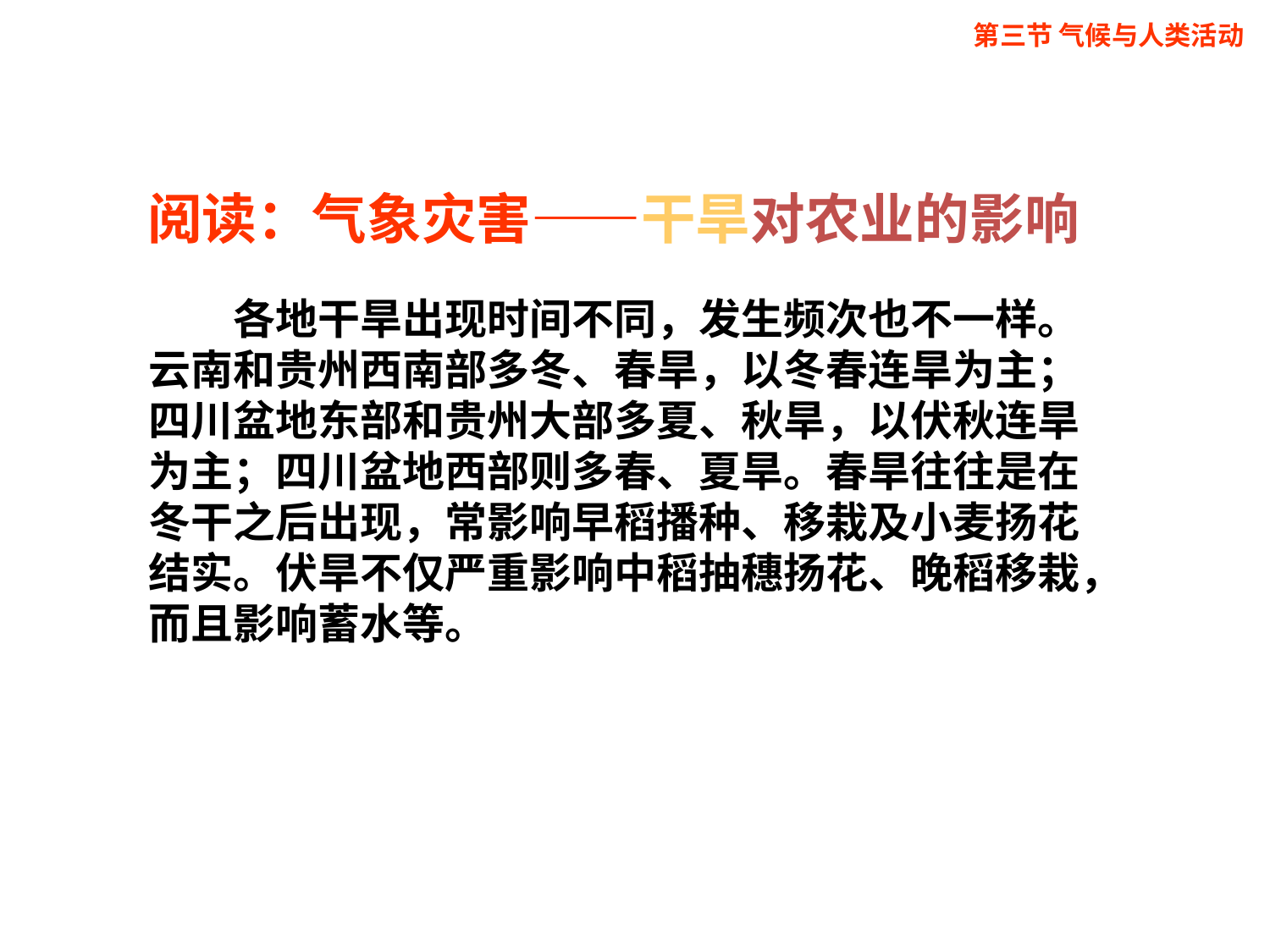

第三节 气候与人类活动
# 阅读：气象灾害——干旱对农业的影响
　　各地干旱出现时间不同，发生频次也不一样。云南和贵州西南部多冬、春旱，以冬春连旱为主；四川盆地东部和贵州大部多夏、秋旱，以伏秋连旱为主；四川盆地西部则多春、夏旱。春旱往往是在冬干之后出现，常影响早稻播种、移栽及小麦扬花结实。伏旱不仅严重影响中稻抽穗扬花、晚稻移栽，而且影响蓄水等。